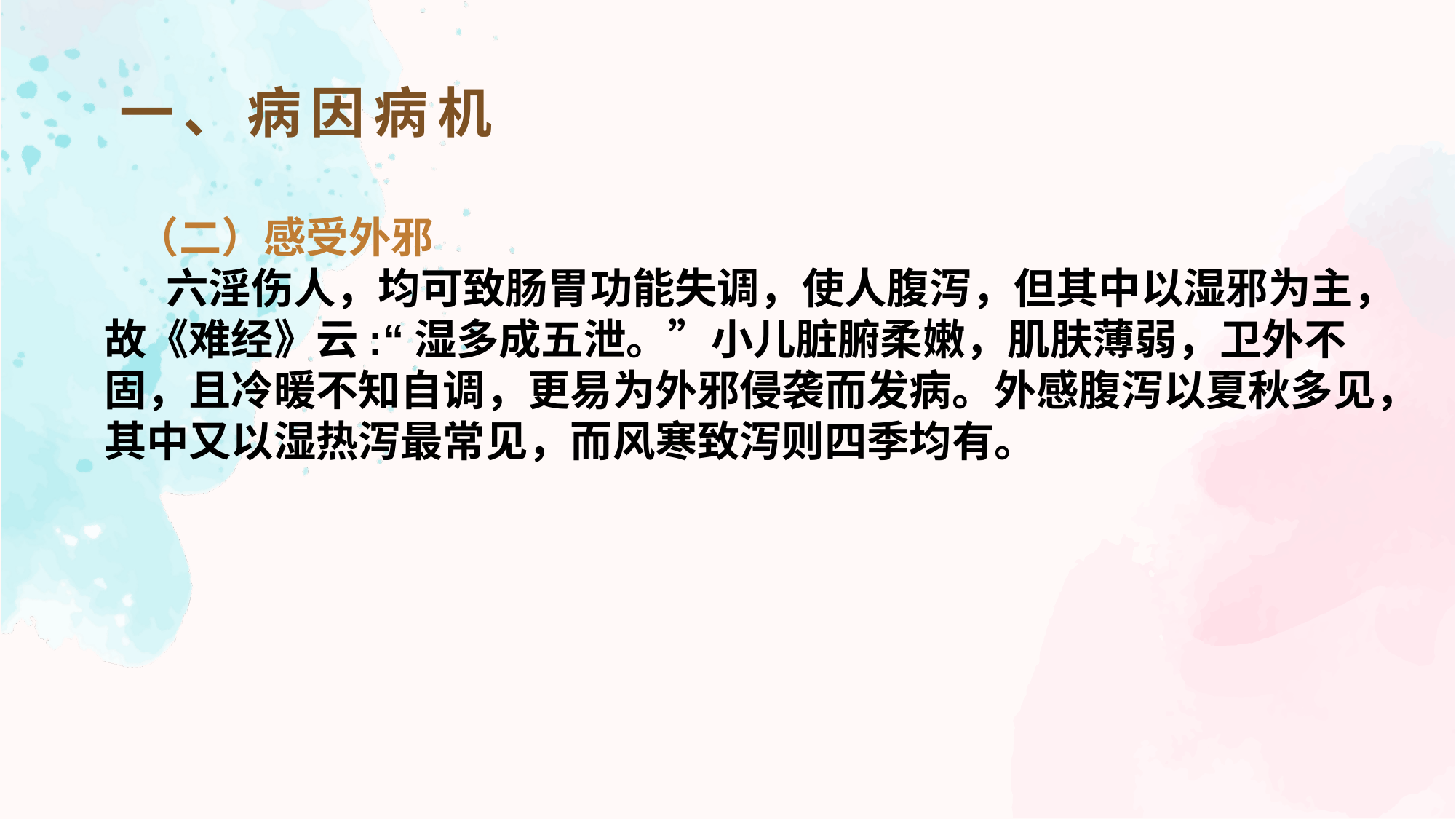

一、病因病机
（二）感受外邪
  六淫伤人，均可致肠胃功能失调，使人腹泻，但其中以湿邪为主，故《难经》云:“湿多成五泄。”小儿脏腑柔嫩，肌肤薄弱，卫外不固，且冷暖不知自调，更易为外邪侵袭而发病。外感腹泻以夏秋多见，其中又以湿热泻最常见，而风寒致泻则四季均有。